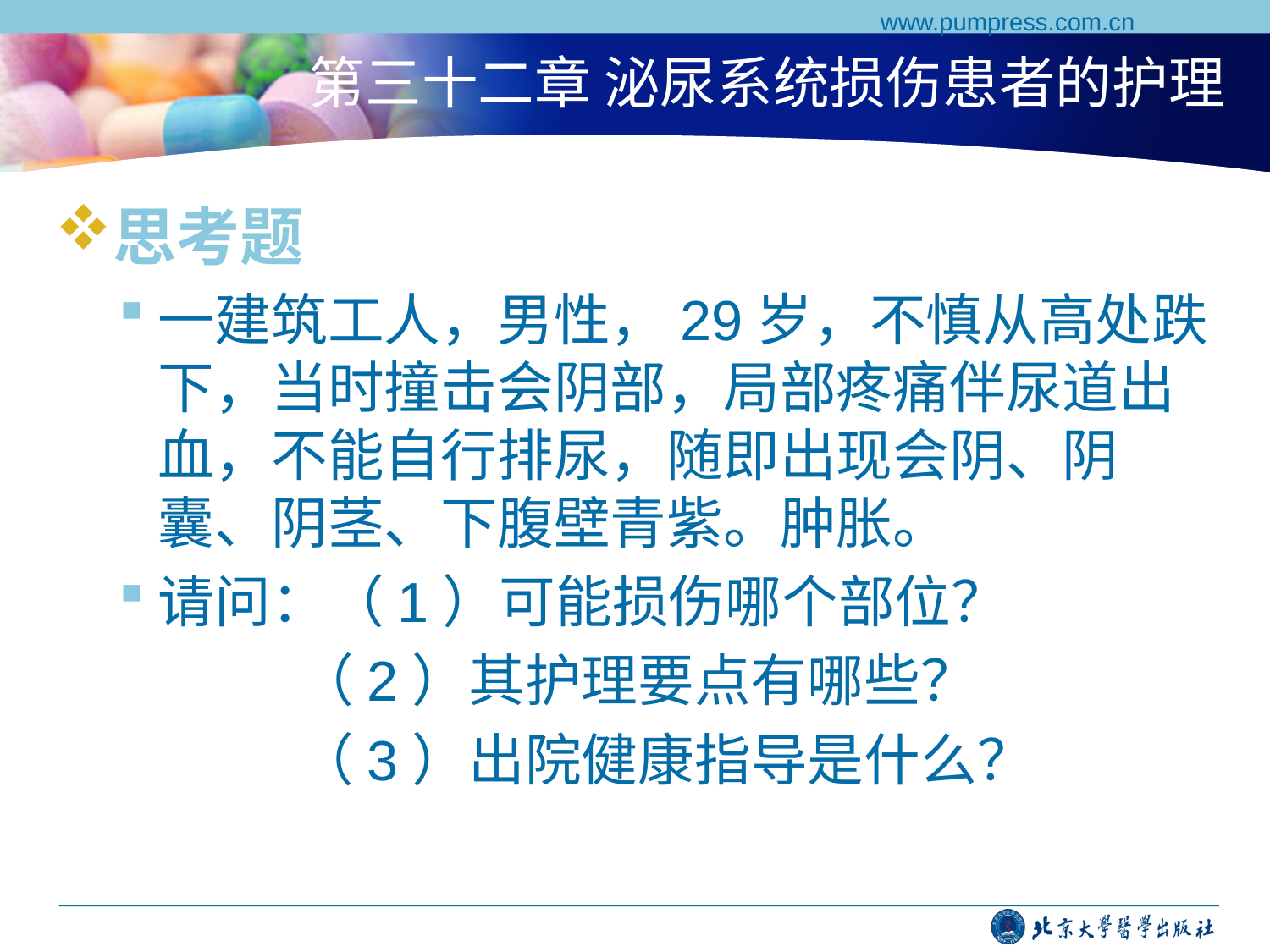

www.pumpress.com.cn
# 第三十二章 泌尿系统损伤患者的护理
思考题
一建筑工人，男性，29岁，不慎从高处跌下，当时撞击会阴部，局部疼痛伴尿道出血，不能自行排尿，随即出现会阴、阴囊、阴茎、下腹壁青紫。肿胀。
请问：（1）可能损伤哪个部位？
             （2）其护理要点有哪些？
             （3）出院健康指导是什么？